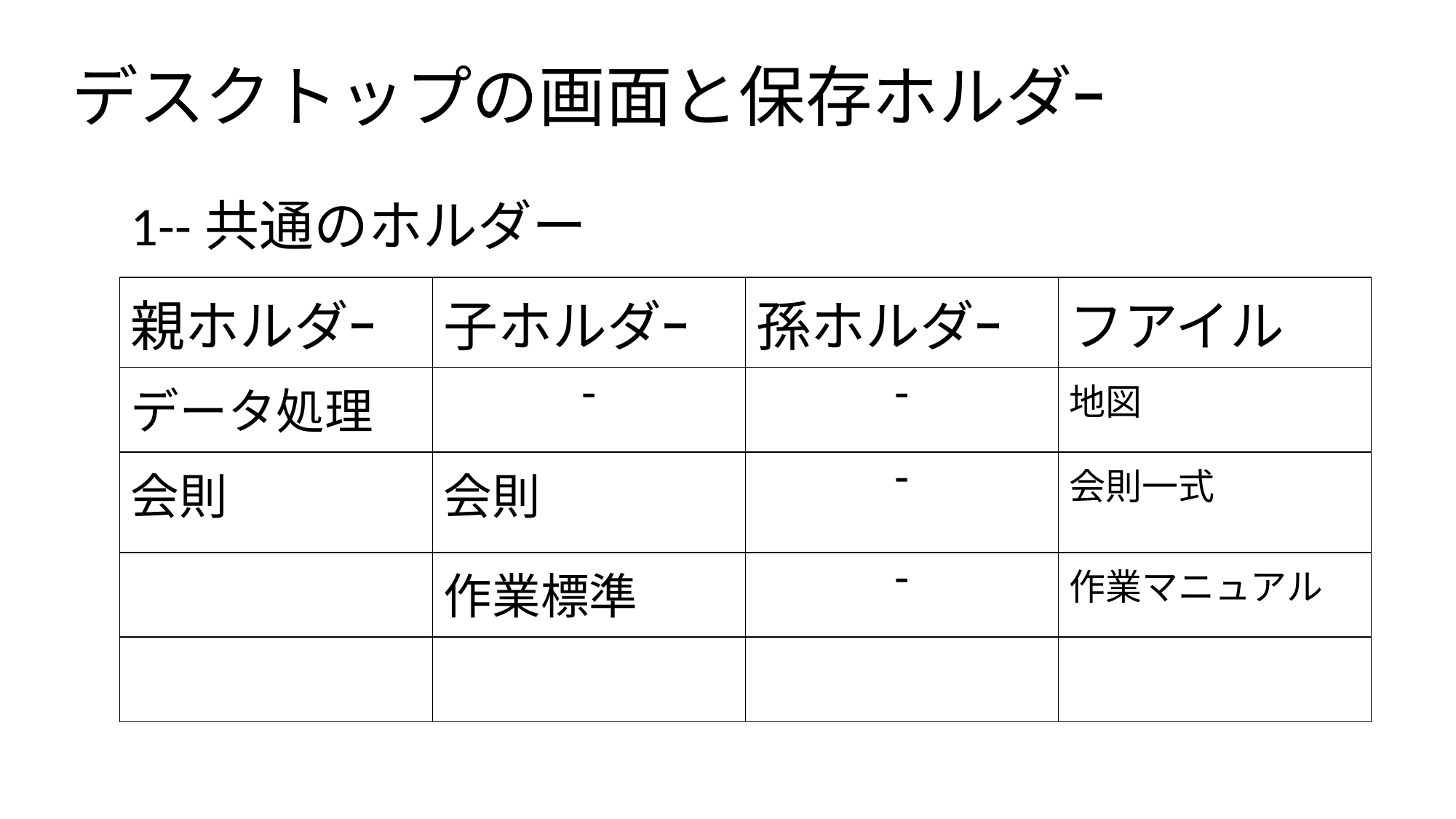

# デスクトップの画面と保存ホルダｰ
1--共通のホルダー
| 親ホルダｰ | 子ホルダｰ | 孫ホルダｰ | フアイル |
| --- | --- | --- | --- |
| データ処理 | - | - | 地図 |
| 会則 | 会則 | - | 会則一式 |
|  | 作業標準 | - | 作業マニュアル |
|  |  |  |  |